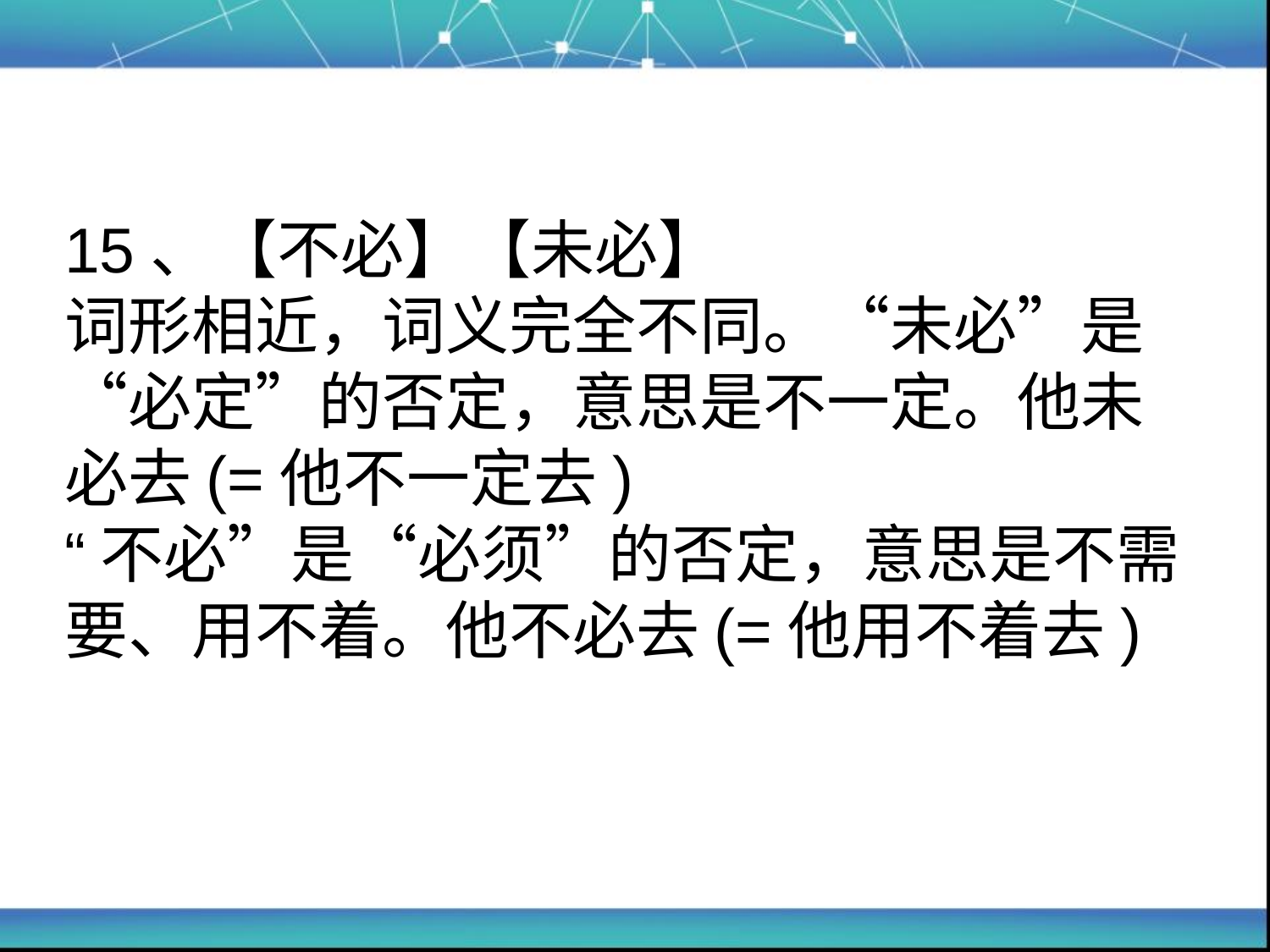

# 15、【不必】【未必】 词形相近，词义完全不同。“未必”是“必定”的否定，意思是不一定。他未必去(=他不一定去) “不必”是“必须”的否定，意思是不需要、用不着。他不必去(=他用不着去)